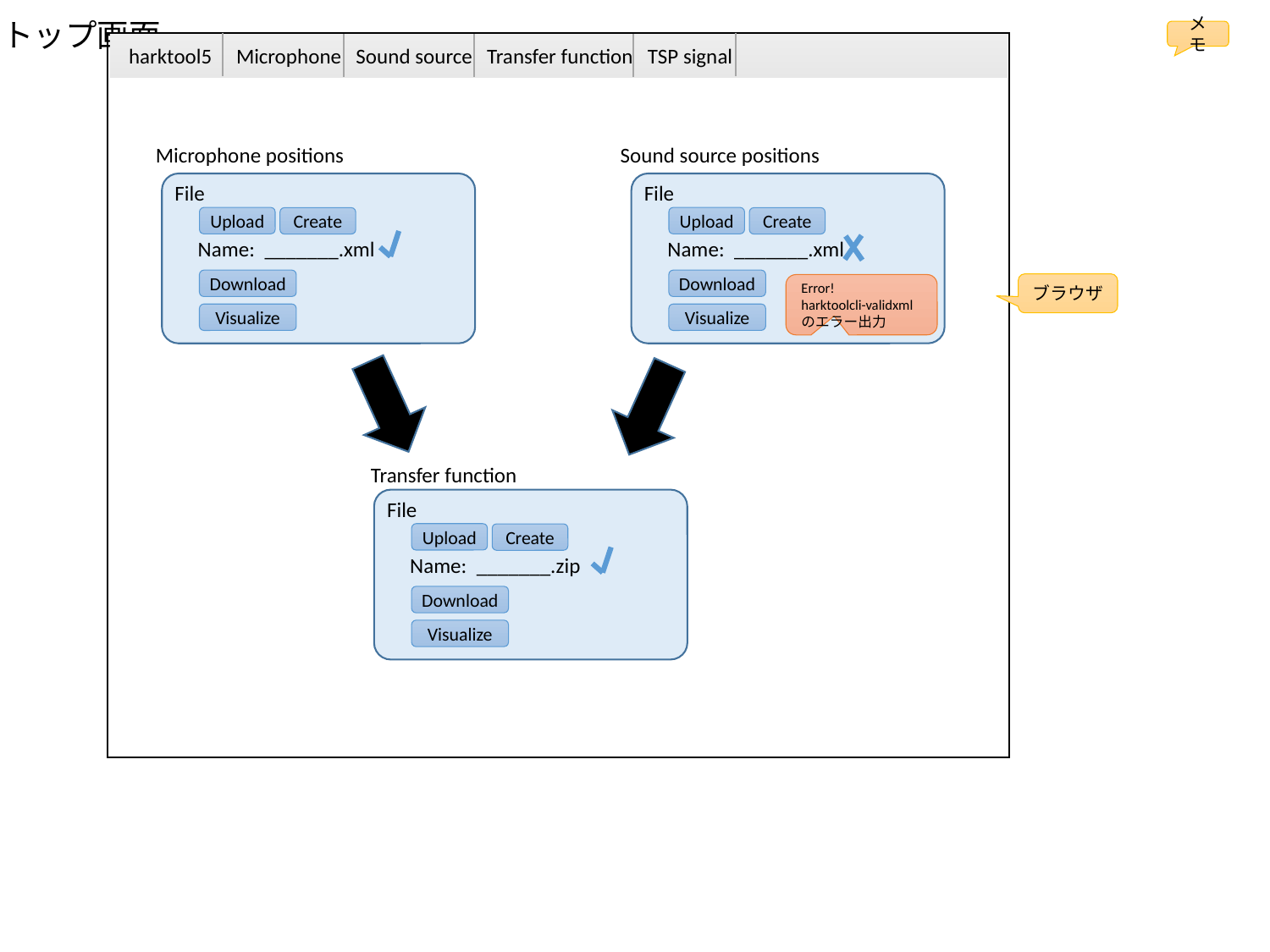

トップ画面
メモ

harktool5     Microphone   Sound source   Transfer function   TSP signal
Microphone positions
Sound source positions

File
File
Upload
Upload
Create
Create
Name:  _______.xml
Name:  _______.xml
Download
Download
ブラウザ
Error!
harktoolcli-validxml のエラー出力
Visualize
Visualize

Transfer function

File
Upload
Create
Name:  _______.zip
Download
Visualize